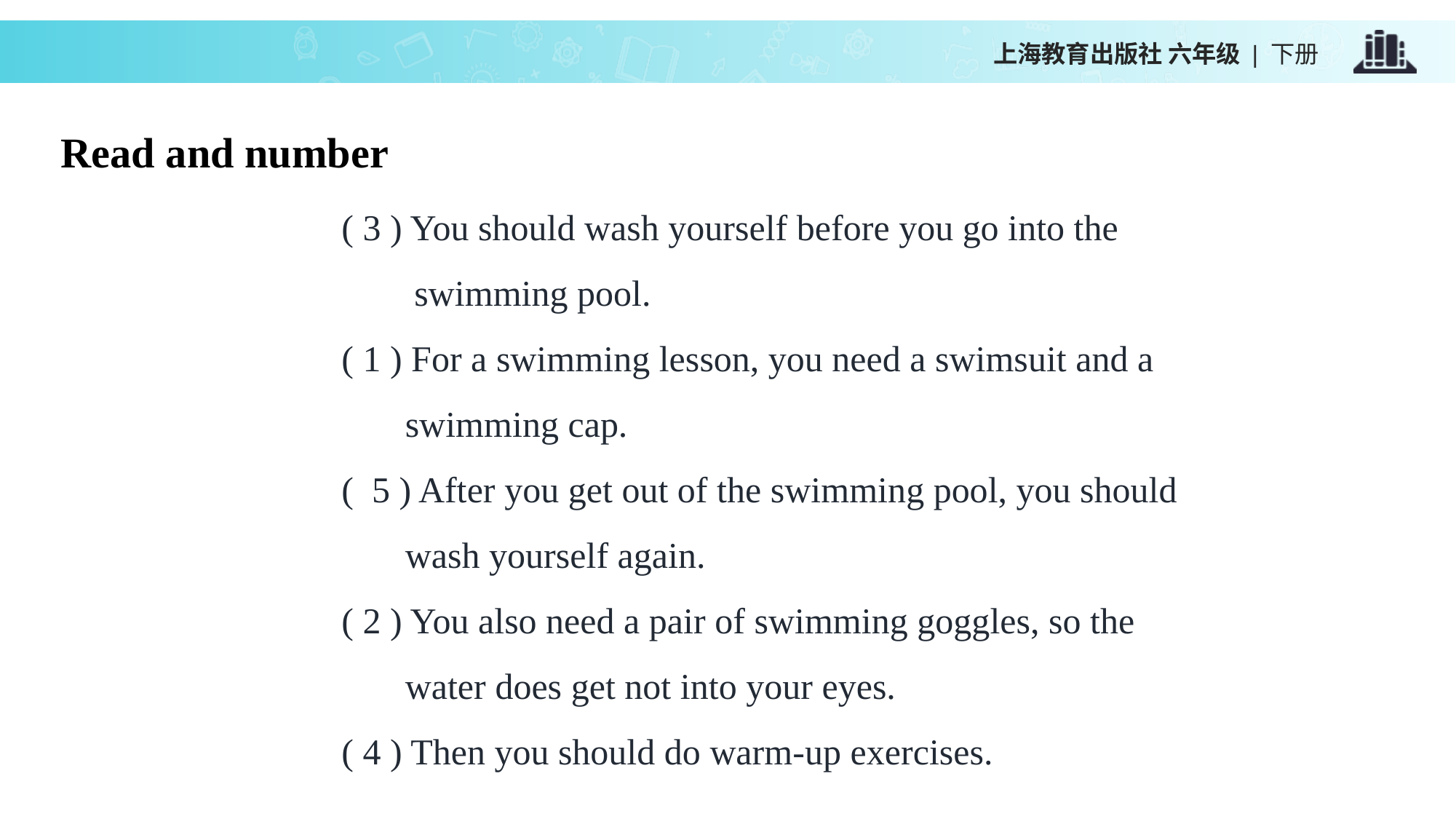

上海教育出版社 六年级 | 下册
Read and number

( 3 ) You should wash yourself before you go into the
        swimming pool.
( 1 ) For a swimming lesson, you need a swimsuit and a
       swimming cap.
(  5 ) After you get out of the swimming pool, you should
       wash yourself again.
( 2 ) You also need a pair of swimming goggles, so the
       water does get not into your eyes.
( 4 ) Then you should do warm-up exercises.